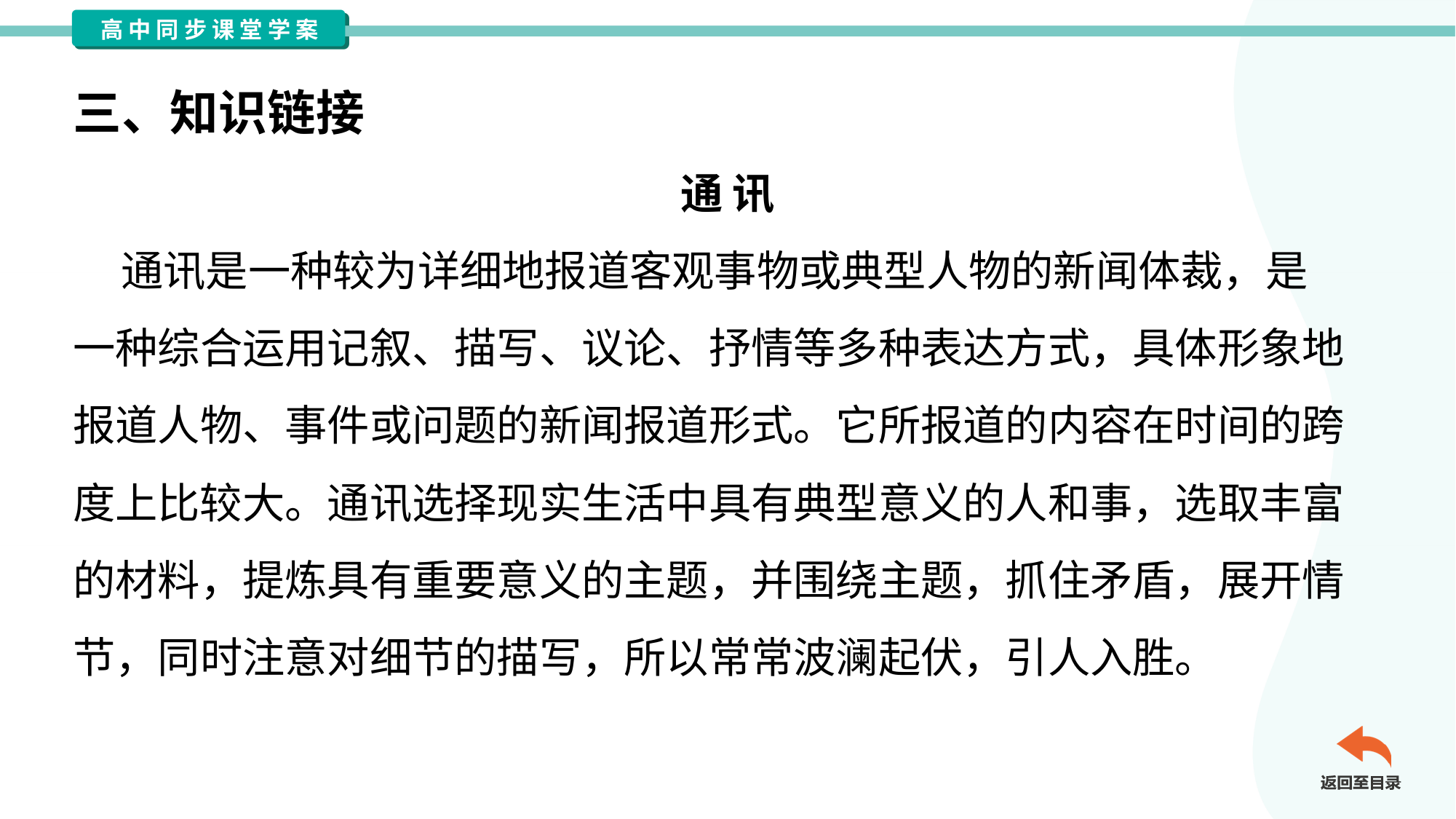

三、知识链接
通 讯
    通讯是一种较为详细地报道客观事物或典型人物的新闻体裁，是
一种综合运用记叙、描写、议论、抒情等多种表达方式，具体形象地
报道人物、事件或问题的新闻报道形式。它所报道的内容在时间的跨
度上比较大。通讯选择现实生活中具有典型意义的人和事，选取丰富
的材料，提炼具有重要意义的主题，并围绕主题，抓住矛盾，展开情
节，同时注意对细节的描写，所以常常波澜起伏，引人入胜。